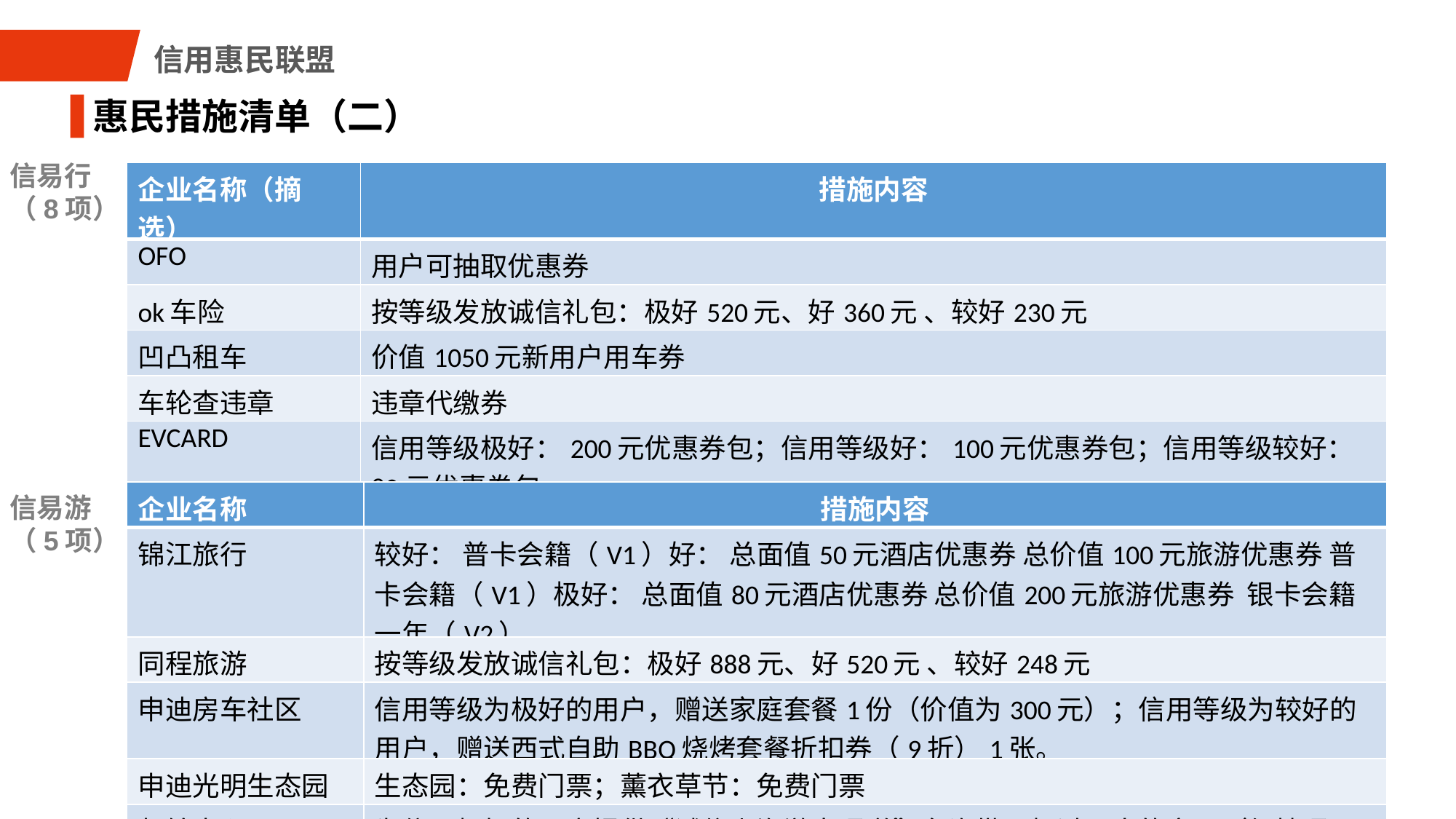

信用惠民联盟
惠民措施清单（二）

信易行
（8项）
| 企业名称（摘选） | 措施内容 |
| --- | --- |
| OFO | 用户可抽取优惠券 |
| ok车险 | 按等级发放诚信礼包：极好520元、好360元 、较好230元 |
| 凹凸租车 | 价值1050元新用户用车券 |
| 车轮查违章 | 违章代缴券 |
| EVCARD | 信用等级极好：200元优惠券包；信用等级好：100元优惠券包；信用等级较好：80元优惠券包 |
| 企业名称 | 措施内容 |
| --- | --- |
| 锦江旅行 | 较好： 普卡会籍（V1）好： 总面值50元酒店优惠券 总价值100元旅游优惠券 普卡会籍（V1）极好： 总面值80元酒店优惠券 总价值200元旅游优惠券 银卡会籍一年（V2） |
| 同程旅游 | 按等级发放诚信礼包：极好888元、好520元 、较好248元 |
| 申迪房车社区 | 信用等级为极好的用户，赠送家庭套餐1份（价值为300元）；信用等级为较好的用户，赠送西式自助BBQ烧烤套餐折扣券（9折）1张。 |
| 申迪光明生态园 | 生态园：免费门票；薰衣草节：免费门票 |
| 邮轮中心 | 为信用极好的用户提供“诚信上海游客通道”允许带不超过五人的家属（便捷通道） |
信易游
（5项）